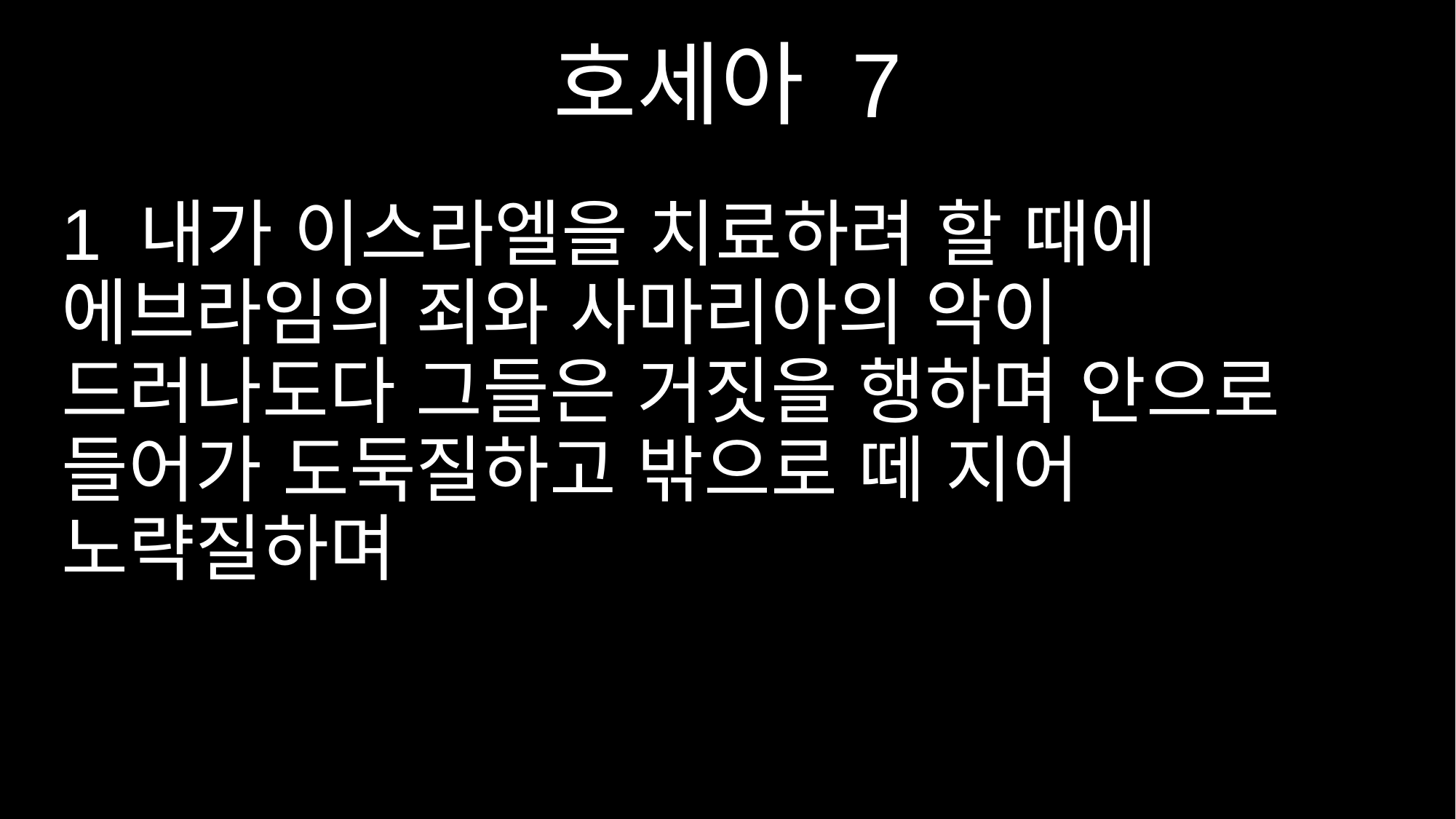

호세아 7
1 내가 이스라엘을 치료하려 할 때에 에브라임의 죄와 사마리아의 악이 드러나도다 그들은 거짓을 행하며 안으로 들어가 도둑질하고 밖으로 떼 지어 노략질하며